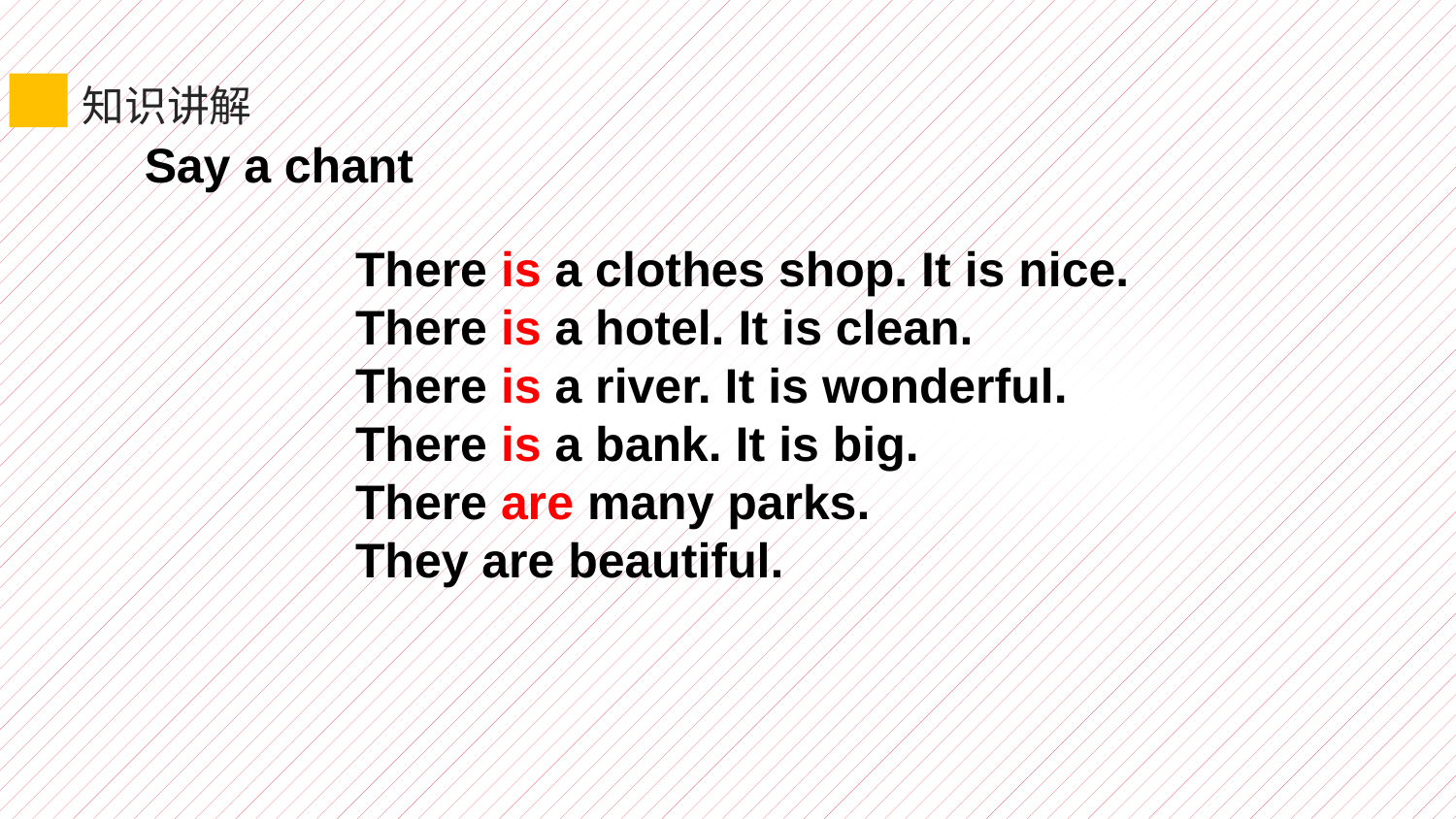

知识讲解

Say a chant
There is a clothes shop. It is nice.
There is a hotel. It is clean.
There is a river. It is wonderful.
There is a bank. It is big.
There are many parks.
They are beautiful.